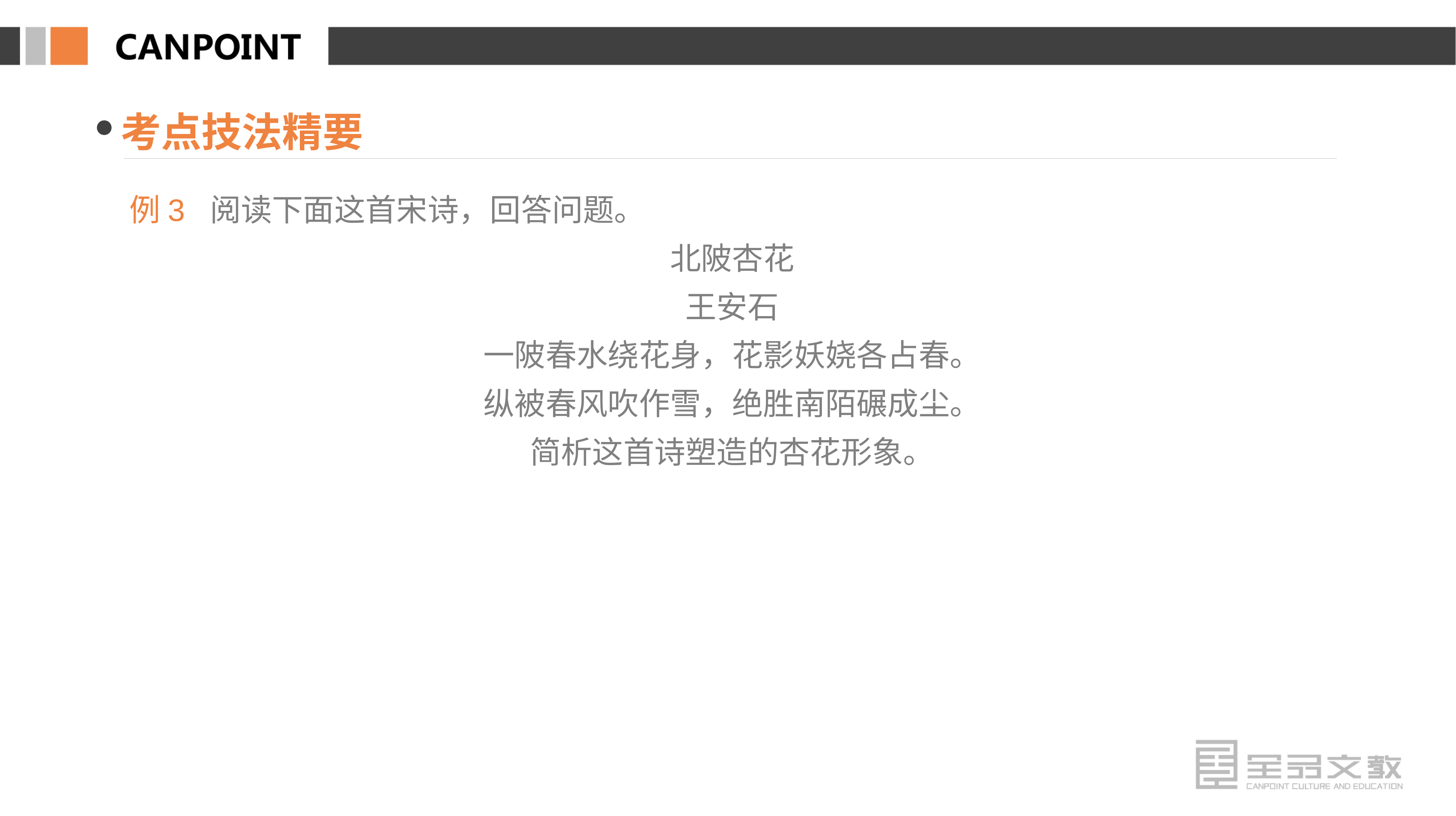

考点技法精要

例3  阅读下面这首宋诗，回答问题。
北陂杏花
王安石
一陂春水绕花身，花影妖娆各占春。
纵被春风吹作雪，绝胜南陌碾成尘。
简析这首诗塑造的杏花形象。